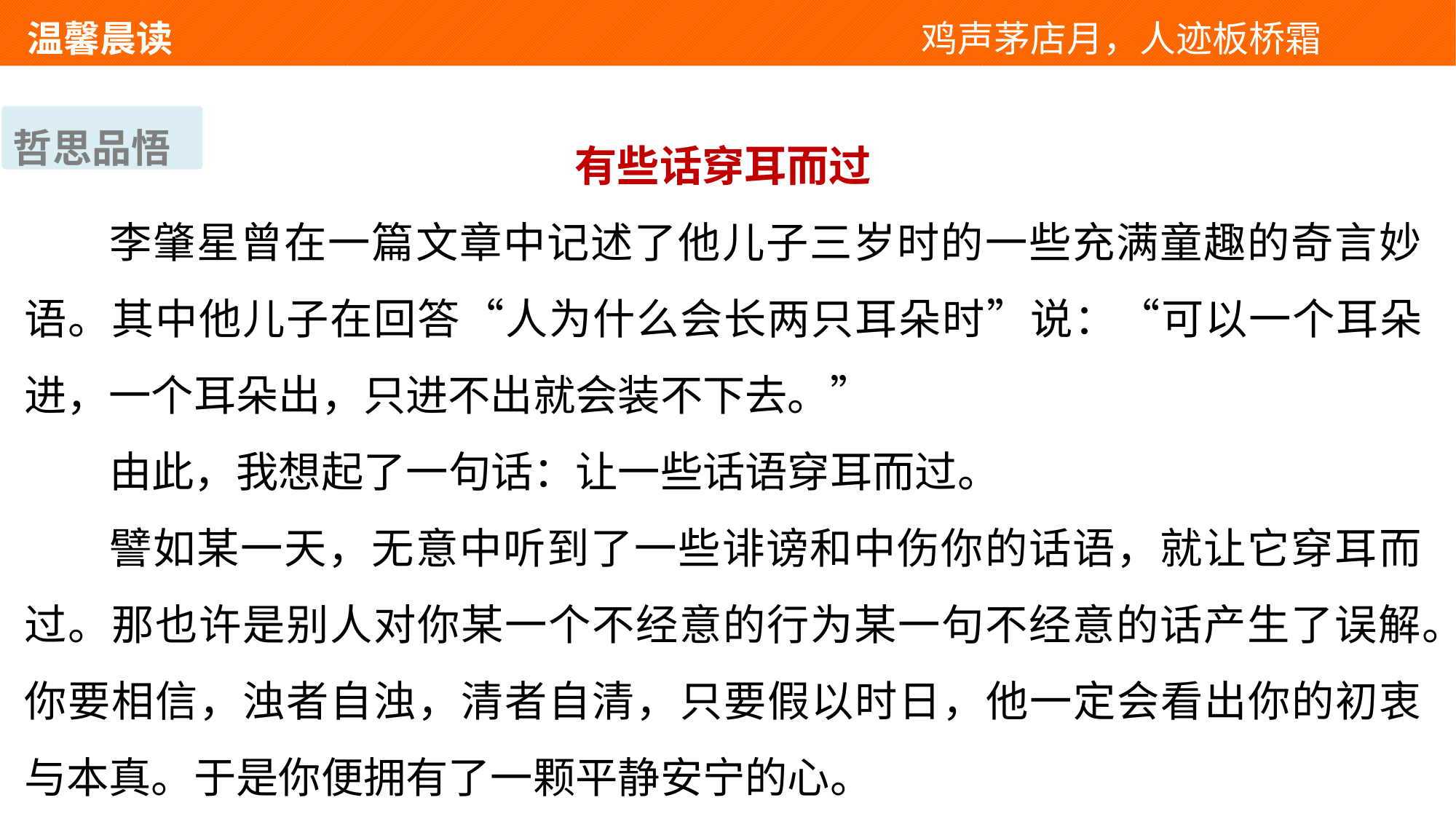

温馨晨读                                     　 　　　　　　　　　　　鸡声茅店月，人迹板桥霜
哲思品悟

有些话穿耳而过
李肇星曾在一篇文章中记述了他儿子三岁时的一些充满童趣的奇言妙语。其中他儿子在回答“人为什么会长两只耳朵时”说：“可以一个耳朵进，一个耳朵出，只进不出就会装不下去。”
由此，我想起了一句话：让一些话语穿耳而过。
譬如某一天，无意中听到了一些诽谤和中伤你的话语，就让它穿耳而过。那也许是别人对你某一个不经意的行为某一句不经意的话产生了误解。你要相信，浊者自浊，清者自清，只要假以时日，他一定会看出你的初衷与本真。于是你便拥有了一颗平静安宁的心。